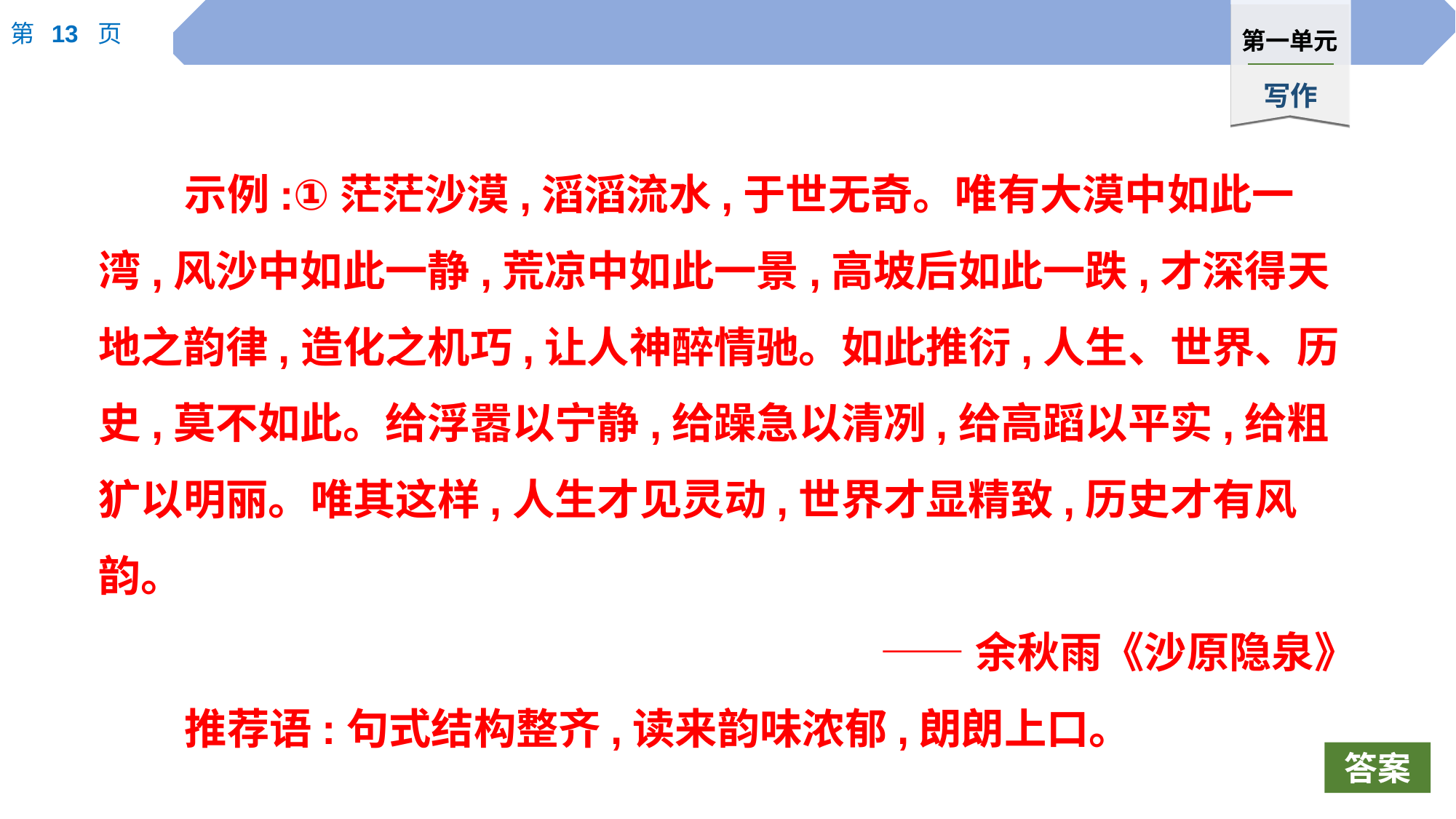

示例:①茫茫沙漠,滔滔流水,于世无奇。唯有大漠中如此一湾,风沙中如此一静,荒凉中如此一景,高坡后如此一跌,才深得天地之韵律,造化之机巧,让人神醉情驰。如此推衍,人生、世界、历史,莫不如此。给浮嚣以宁静,给躁急以清冽,给高蹈以平实,给粗犷以明丽。唯其这样,人生才见灵动,世界才显精致,历史才有风韵。
——余秋雨《沙原隐泉》
推荐语:句式结构整齐,读来韵味浓郁,朗朗上口。

答案